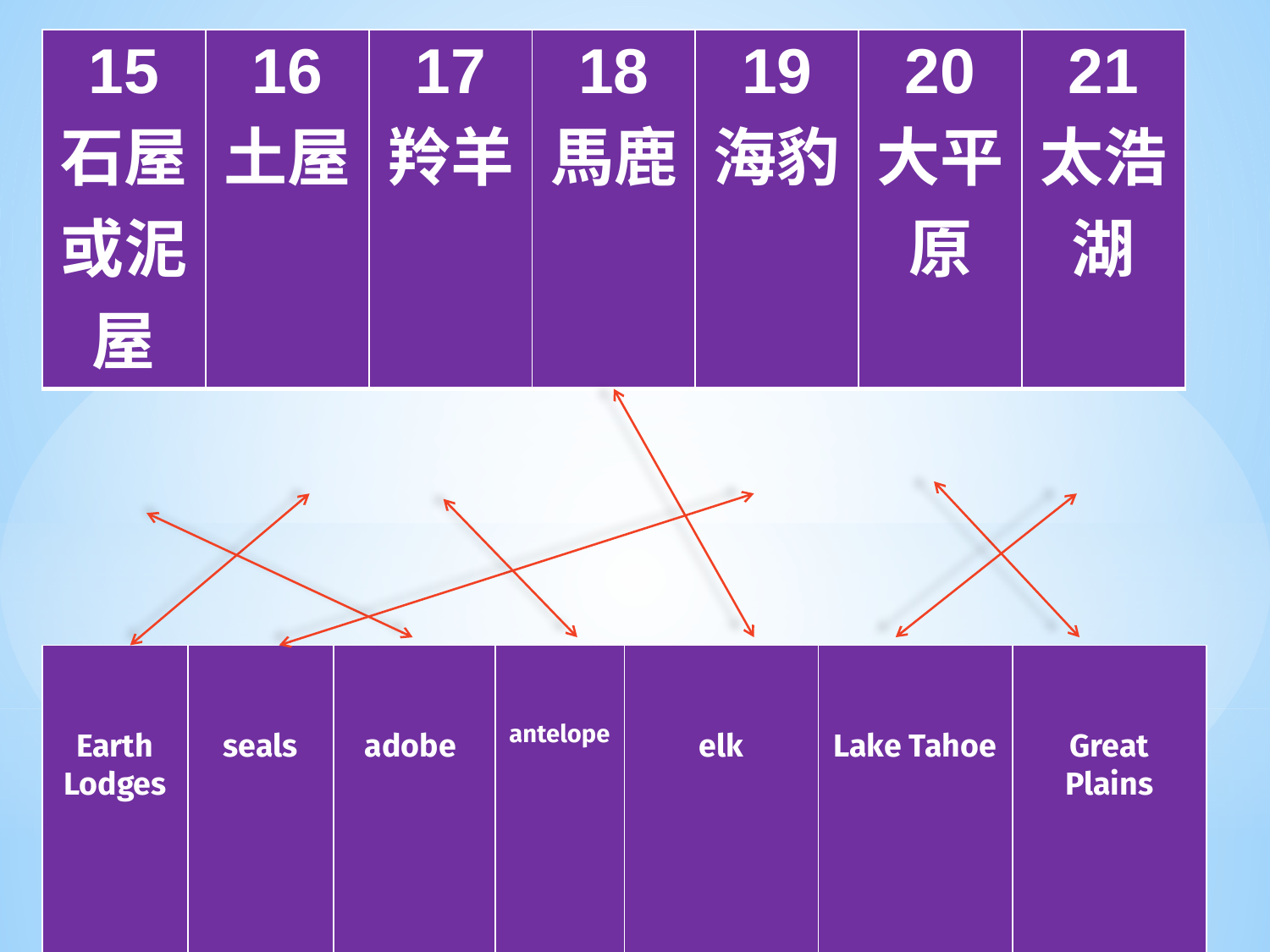

| 15 石屋或泥屋 | 16 土屋 | 17 羚羊 | 18 馬鹿 | 19 海豹 | 20 大平原 | 21 太浩湖 |
| --- | --- | --- | --- | --- | --- | --- |
| Earth Lodges | seals | adobe | antelope | elk | Lake Tahoe | Great Plains |
| --- | --- | --- | --- | --- | --- | --- |